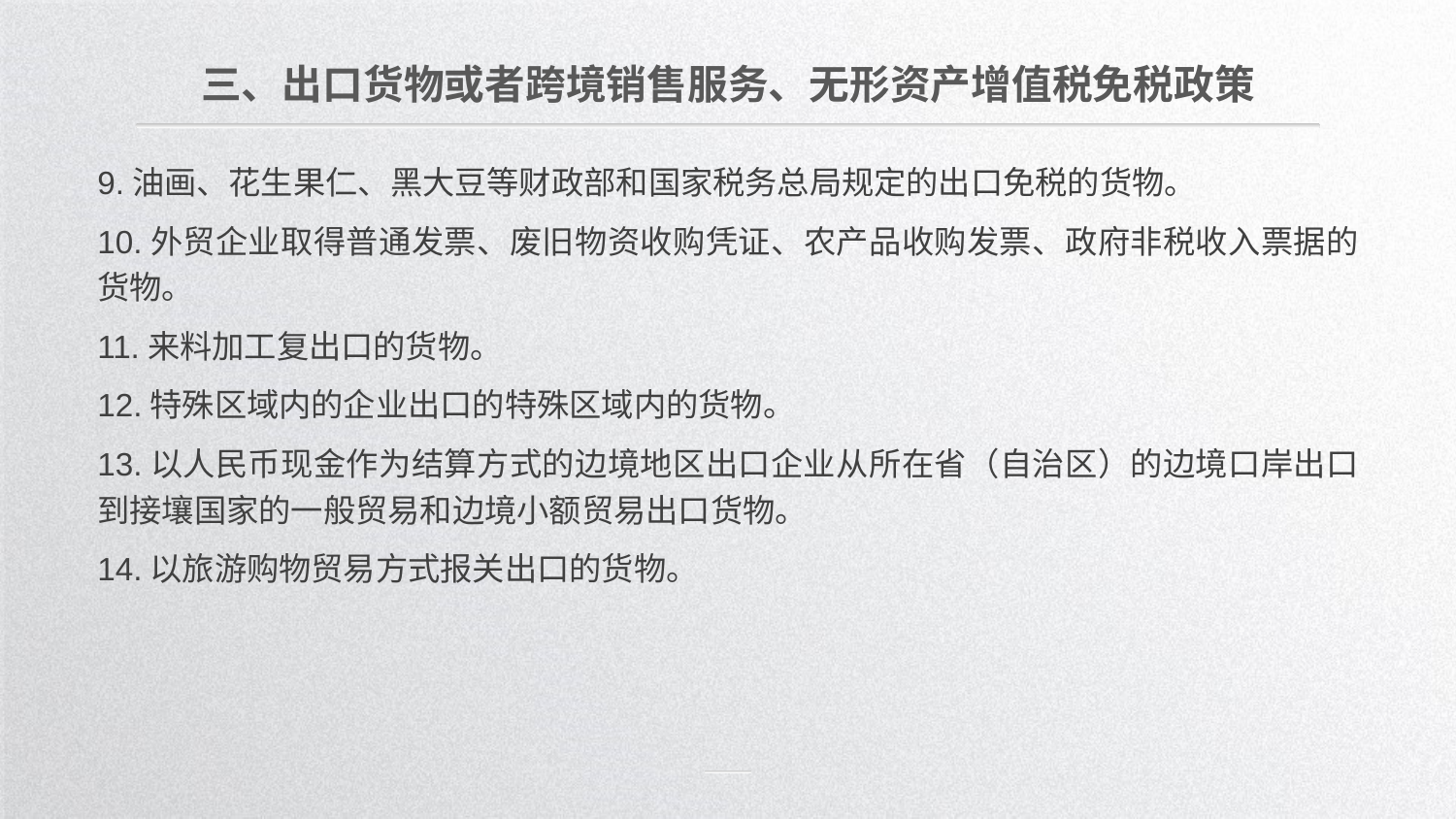

三、出口货物或者跨境销售服务、无形资产增值税免税政策
9.油画、花生果仁、黑大豆等财政部和国家税务总局规定的出口免税的货物。
10.外贸企业取得普通发票、废旧物资收购凭证、农产品收购发票、政府非税收入票据的货物。
11.来料加工复出口的货物。
12.特殊区域内的企业出口的特殊区域内的货物。
13.以人民币现金作为结算方式的边境地区出口企业从所在省（自治区）的边境口岸出口到接壤国家的一般贸易和边境小额贸易出口货物。
14.以旅游购物贸易方式报关出口的货物。